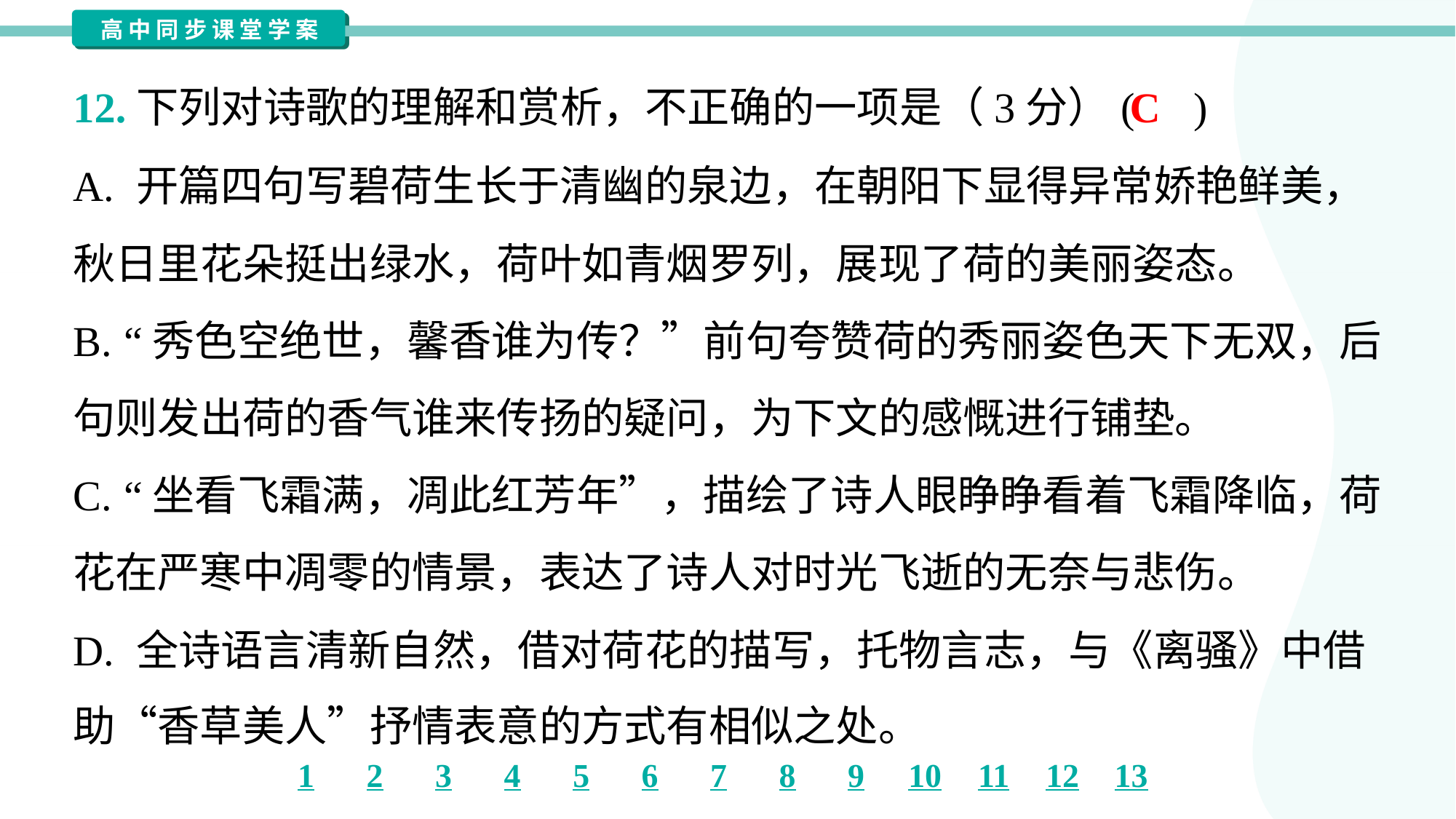

C
12.下列对诗歌的理解和赏析，不正确的一项是（3分）(     )
A. 开篇四句写碧荷生长于清幽的泉边，在朝阳下显得异常娇艳鲜美，
秋日里花朵挺出绿水，荷叶如青烟罗列，展现了荷的美丽姿态。
B. “秀色空绝世，馨香谁为传？”前句夸赞荷的秀丽姿色天下无双，后
句则发出荷的香气谁来传扬的疑问，为下文的感慨进行铺垫。
C. “坐看飞霜满，凋此红芳年”，描绘了诗人眼睁睁看着飞霜降临，荷
花在严寒中凋零的情景，表达了诗人对时光飞逝的无奈与悲伤。
D. 全诗语言清新自然，借对荷花的描写，托物言志，与《离骚》中借
助“香草美人”抒情表意的方式有相似之处。